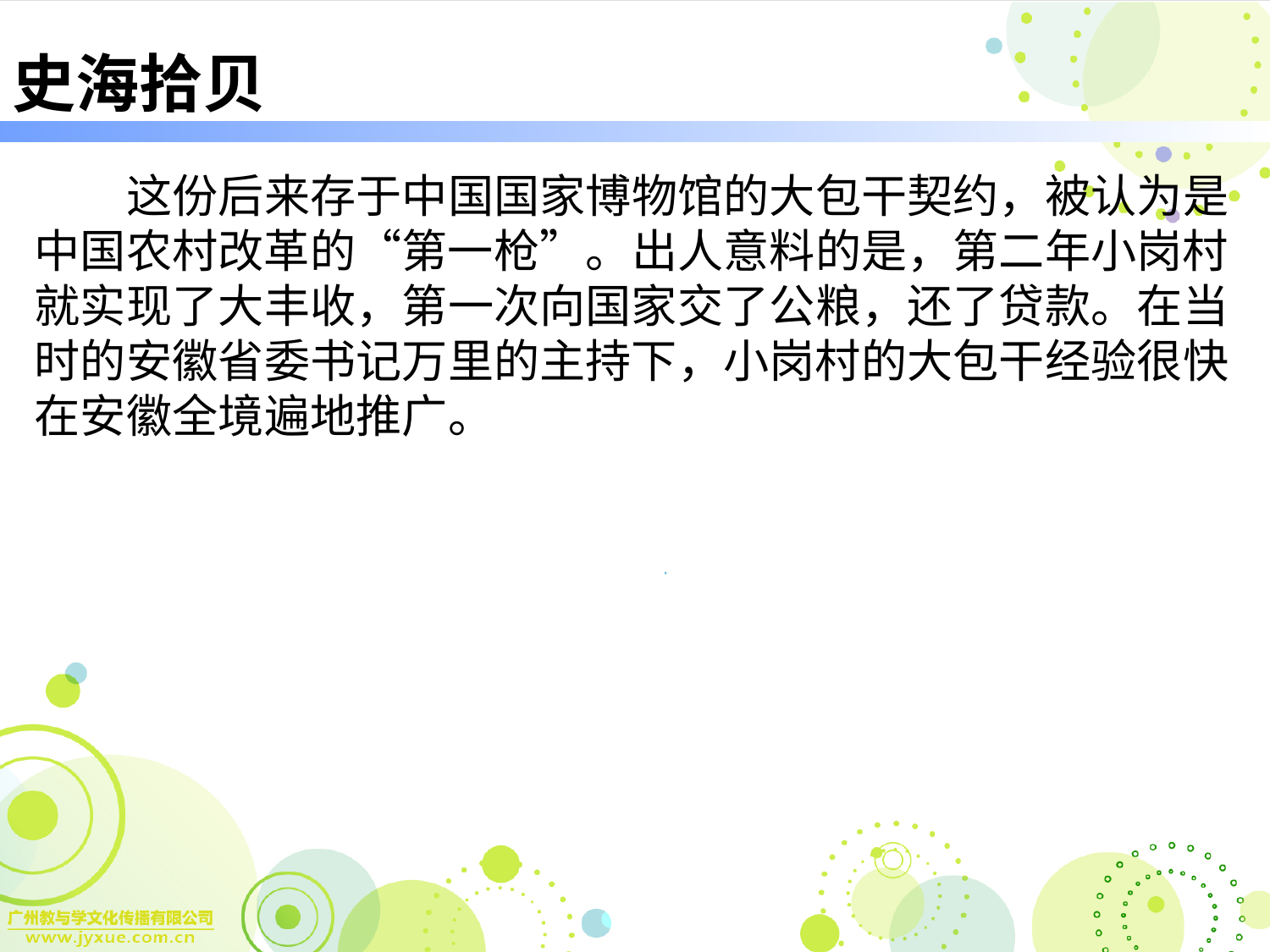

# 史海拾贝

　　这份后来存于中国国家博物馆的大包干契约，被认为是中国农村改革的“第一枪”。出人意料的是，第二年小岗村就实现了大丰收，第一次向国家交了公粮，还了贷款。在当时的安徽省委书记万里的主持下，小岗村的大包干经验很快在安徽全境遍地推广。